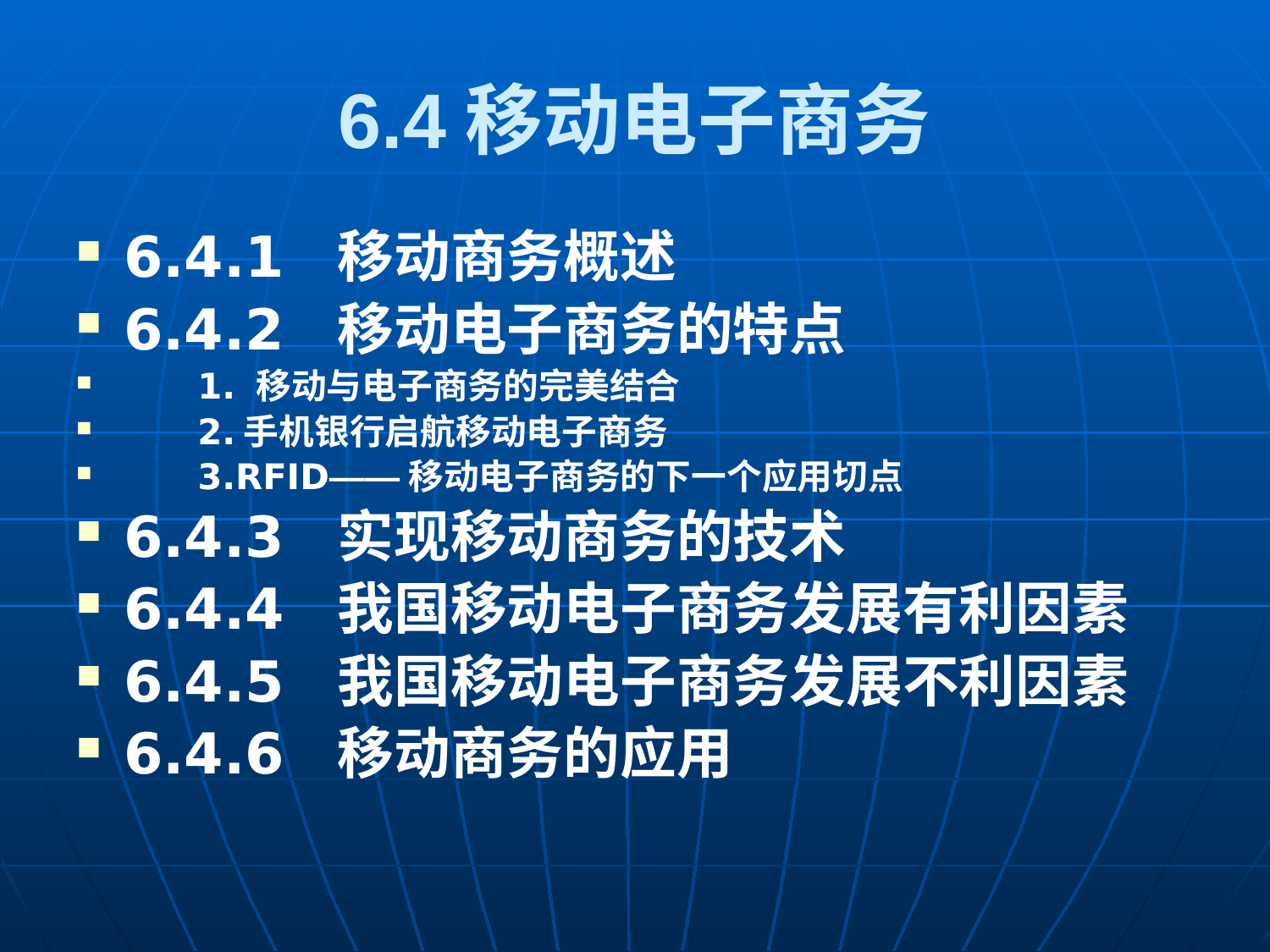

6.4移动电子商务
6.4.1  移动商务概述
6.4.2  移动电子商务的特点
      1. 移动与电子商务的完美结合
      2.手机银行启航移动电子商务
      3.RFID——移动电子商务的下一个应用切点
6.4.3  实现移动商务的技术
6.4.4  我国移动电子商务发展有利因素
6.4.5  我国移动电子商务发展不利因素
6.4.6  移动商务的应用